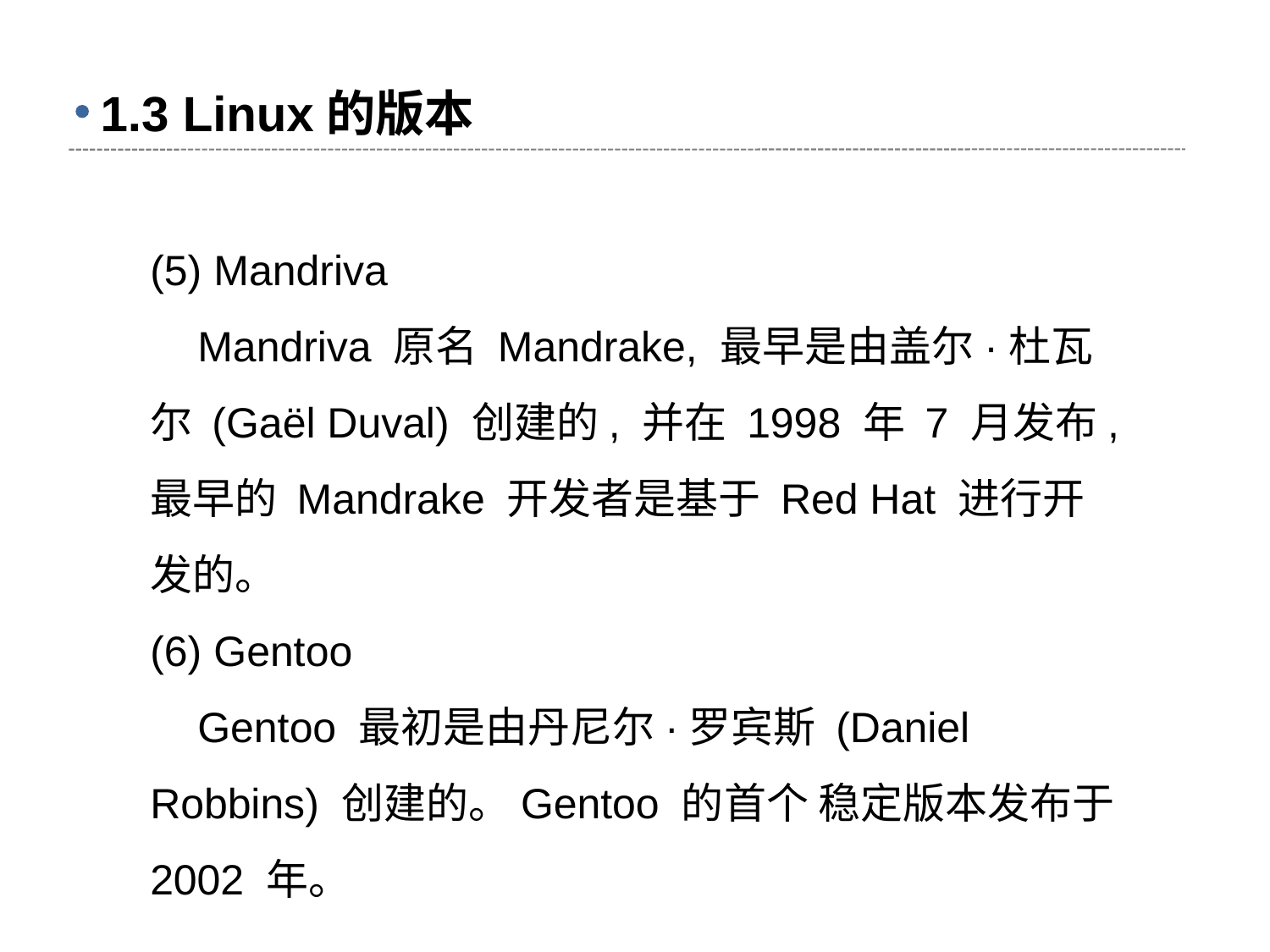

# 1.3 Linux的版本
(5) Mandriva
    Mandriva 原名 Mandrake, 最早是由盖尔·杜瓦尔 (Gaël Duval) 创建的, 并在 1998 年 7 月发布, 最早的 Mandrake 开发者是基于 Red Hat 进行开发的。
(6) Gentoo
    Gentoo 最初是由丹尼尔·罗宾斯 (Daniel Robbins) 创建的。Gentoo 的首个 稳定版本发布于 2002 年。